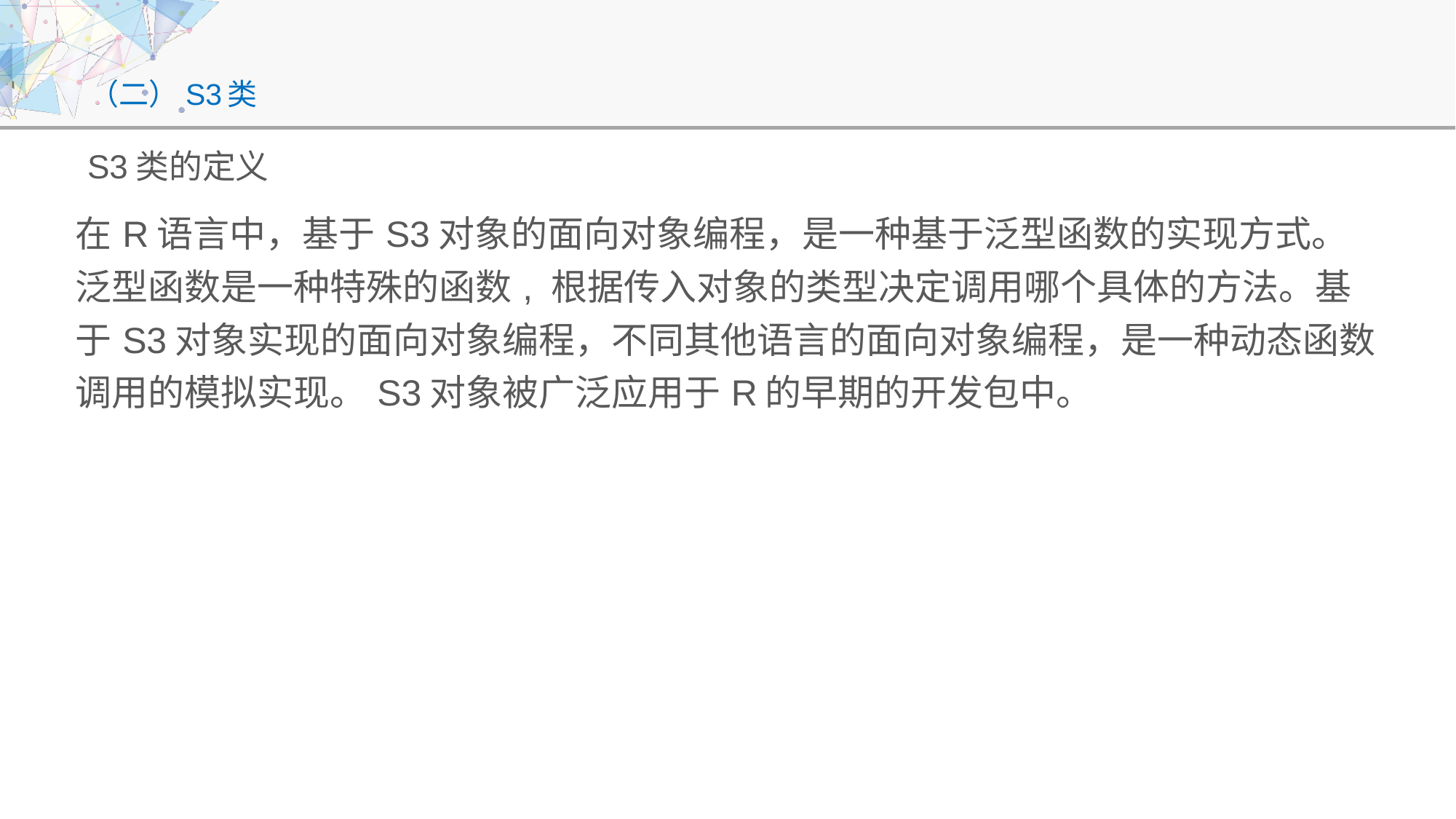

# （二）S3类
S3类的定义
在R语言中，基于S3对象的面向对象编程，是一种基于泛型函数的实现方式。泛型函数是一种特殊的函数, 根据传入对象的类型决定调用哪个具体的方法。基于S3对象实现的面向对象编程，不同其他语言的面向对象编程，是一种动态函数调用的模拟实现。S3对象被广泛应用于R的早期的开发包中。